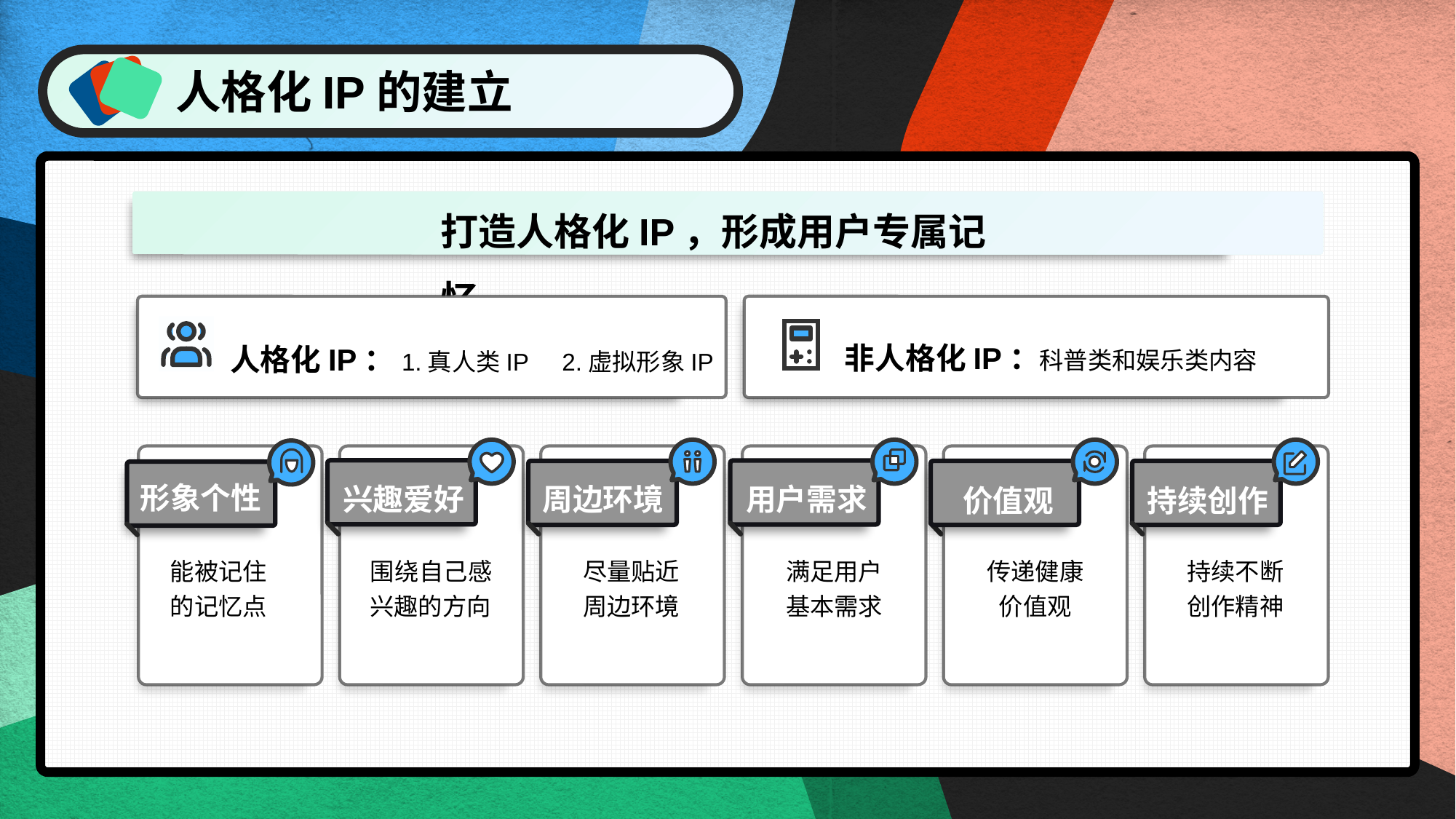

人格化IP的建立
打造人格化IP，形成用户专属记忆

非人格化IP：科普类和娱乐类内容

人格化IP：1.真人类IP     2.虚拟形象IP

兴趣爱好

周边环境

用户需求

价值观

持续创作

形象个性

能被记住的记忆点
围绕自己感兴趣的方向
尽量贴近
周边环境
满足用户
基本需求
传递健康
价值观
持续不断
创作精神